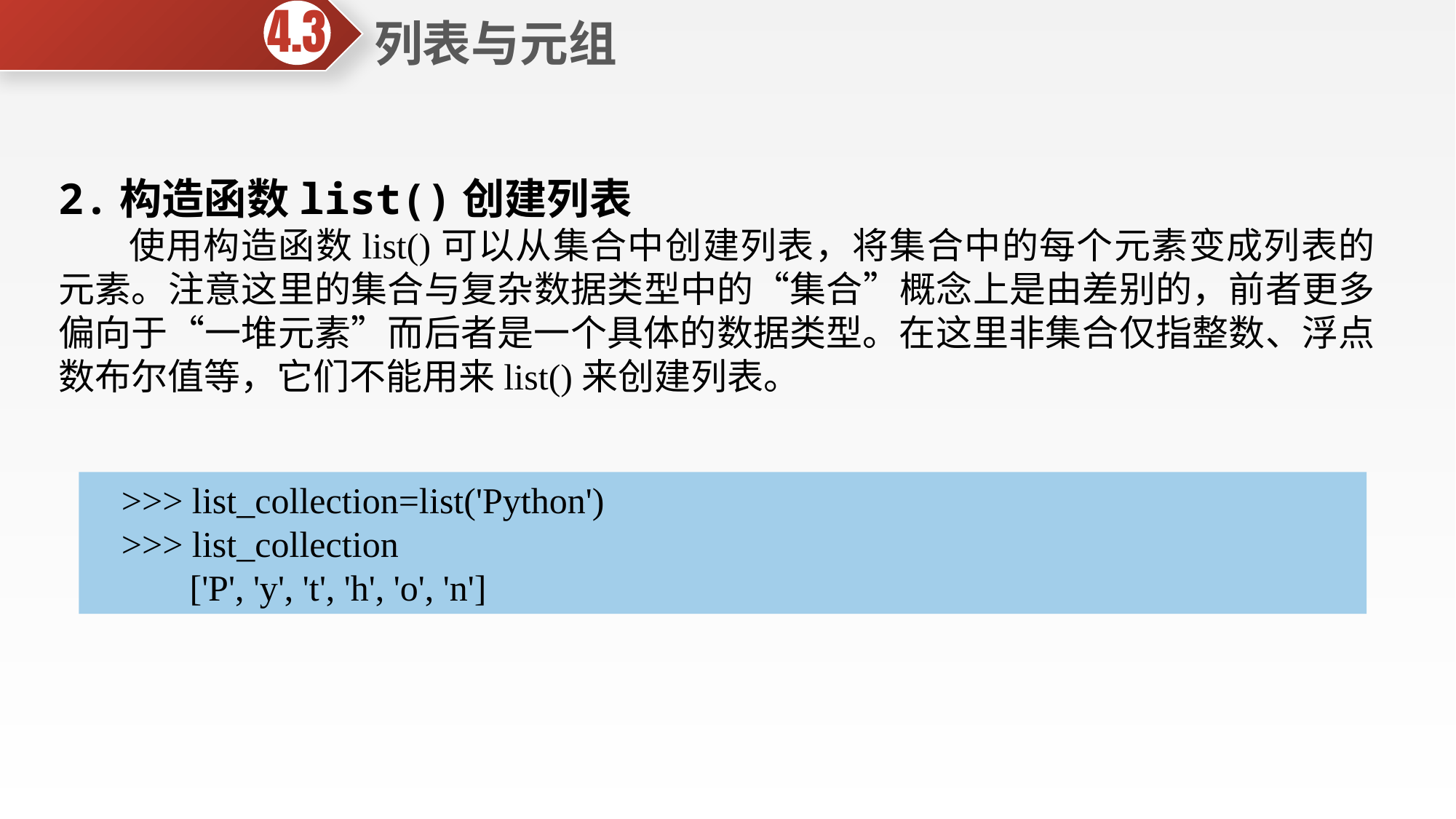

列表与元组

4.3
2.构造函数list()创建列表
   使用构造函数list()可以从集合中创建列表，将集合中的每个元素变成列表的元素。注意这里的集合与复杂数据类型中的“集合”概念上是由差别的，前者更多偏向于“一堆元素”而后者是一个具体的数据类型。在这里非集合仅指整数、浮点数布尔值等，它们不能用来list()来创建列表。
>>> list_collection=list('Python')
>>> list_collection
    ['P', 'y', 't', 'h', 'o', 'n']